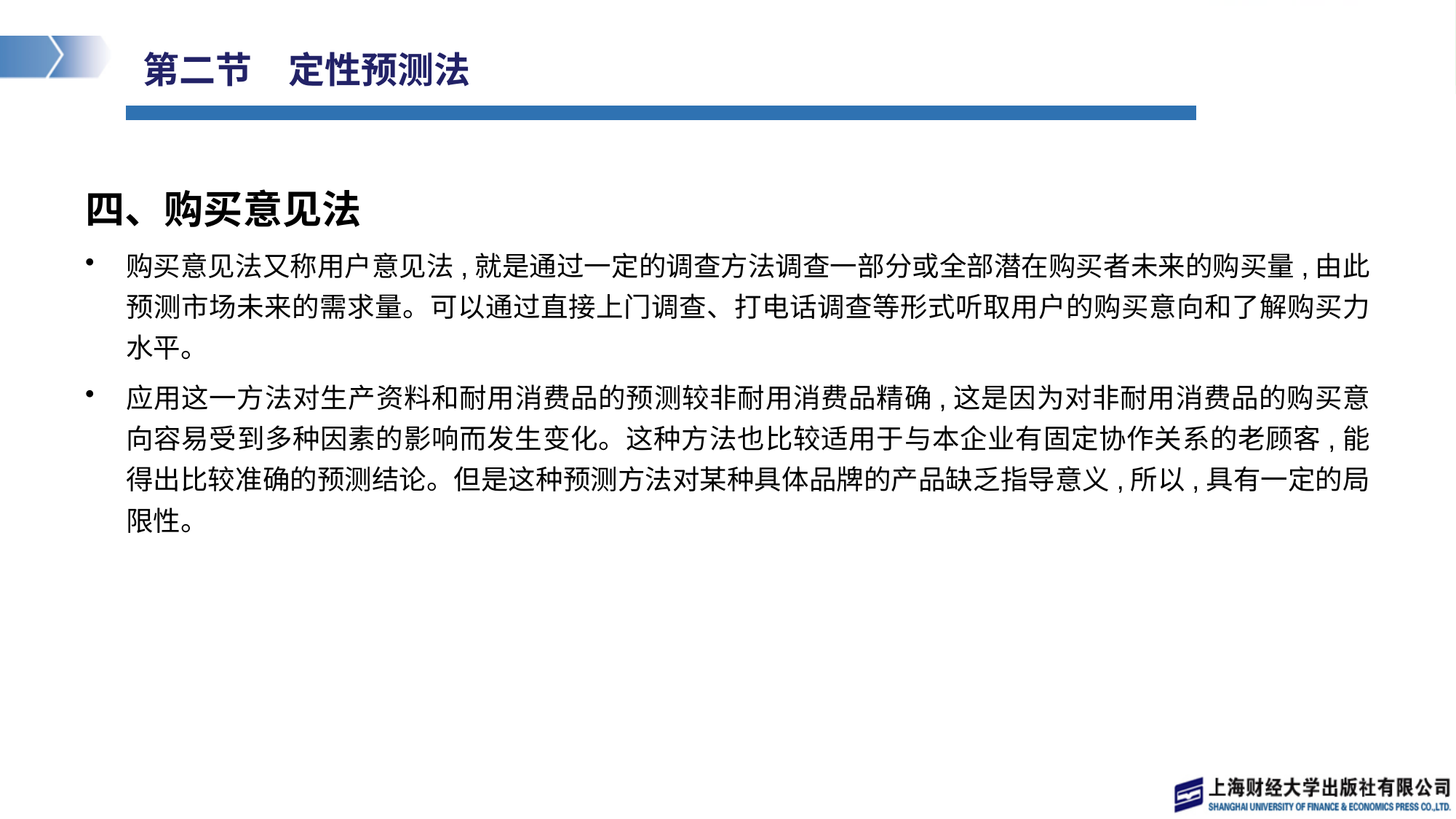

# 第二节　定性预测法
四、购买意见法
购买意见法又称用户意见法,就是通过一定的调查方法调查一部分或全部潜在购买者未来的购买量,由此预测市场未来的需求量。可以通过直接上门调查、打电话调查等形式听取用户的购买意向和了解购买力水平。
应用这一方法对生产资料和耐用消费品的预测较非耐用消费品精确,这是因为对非耐用消费品的购买意向容易受到多种因素的影响而发生变化。这种方法也比较适用于与本企业有固定协作关系的老顾客,能得出比较准确的预测结论。但是这种预测方法对某种具体品牌的产品缺乏指导意义,所以,具有一定的局限性。